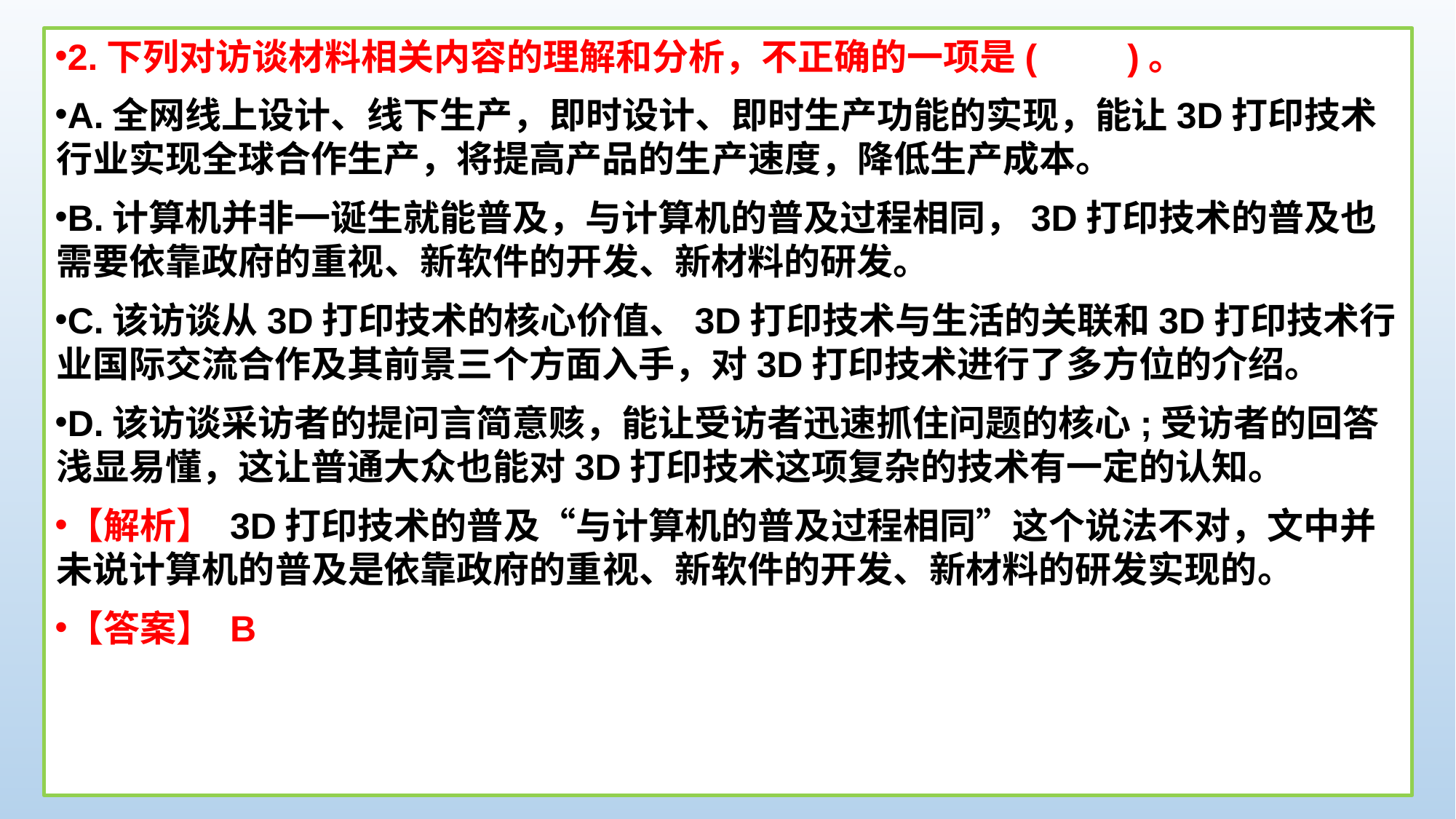

2.下列对访谈材料相关内容的理解和分析，不正确的一项是(　　)。
A.全网线上设计、线下生产，即时设计、即时生产功能的实现，能让3D打印技术行业实现全球合作生产，将提高产品的生产速度，降低生产成本。
B.计算机并非一诞生就能普及，与计算机的普及过程相同，3D打印技术的普及也需要依靠政府的重视、新软件的开发、新材料的研发。
C.该访谈从3D打印技术的核心价值、3D打印技术与生活的关联和3D打印技术行业国际交流合作及其前景三个方面入手，对3D打印技术进行了多方位的介绍。
D.该访谈采访者的提问言简意赅，能让受访者迅速抓住问题的核心;受访者的回答浅显易懂，这让普通大众也能对3D打印技术这项复杂的技术有一定的认知。
【解析】 3D打印技术的普及“与计算机的普及过程相同”这个说法不对，文中并未说计算机的普及是依靠政府的重视、新软件的开发、新材料的研发实现的。
【答案】 B